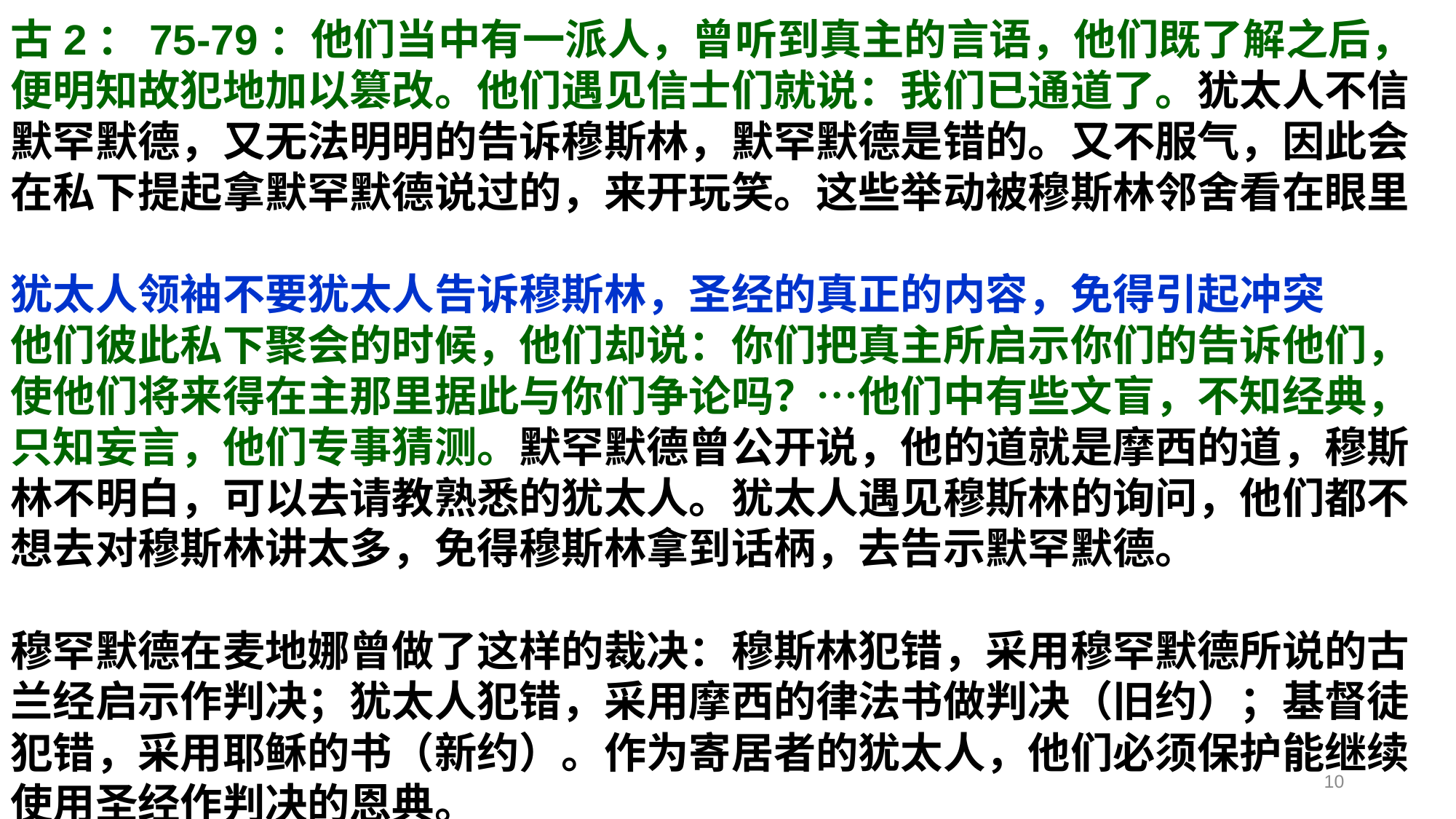

古2：75-79：他们当中有一派人，曾听到真主的言语，他们既了解之后，便明知故犯地加以篡改。他们遇见信士们就说：我们已通道了。犹太人不信默罕默德，又无法明明的告诉穆斯林，默罕默德是错的。又不服气，因此会在私下提起拿默罕默德说过的，来开玩笑。这些举动被穆斯林邻舍看在眼里

犹太人领袖不要犹太人告诉穆斯林，圣经的真正的内容，免得引起冲突
他们彼此私下聚会的时候，他们却说：你们把真主所启示你们的告诉他们，使他们将来得在主那里据此与你们争论吗？…他们中有些文盲，不知经典，只知妄言，他们专事猜测。默罕默德曾公开说，他的道就是摩西的道，穆斯林不明白，可以去请教熟悉的犹太人。犹太人遇见穆斯林的询问，他们都不想去对穆斯林讲太多，免得穆斯林拿到话柄，去告示默罕默德。

穆罕默德在麦地娜曾做了这样的裁决：穆斯林犯错，采用穆罕默德所说的古兰经启示作判决；犹太人犯错，采用摩西的律法书做判决（旧约）；基督徒犯错，采用耶稣的书（新约）。作为寄居者的犹太人，他们必须保护能继续使用圣经作判决的恩典。
10